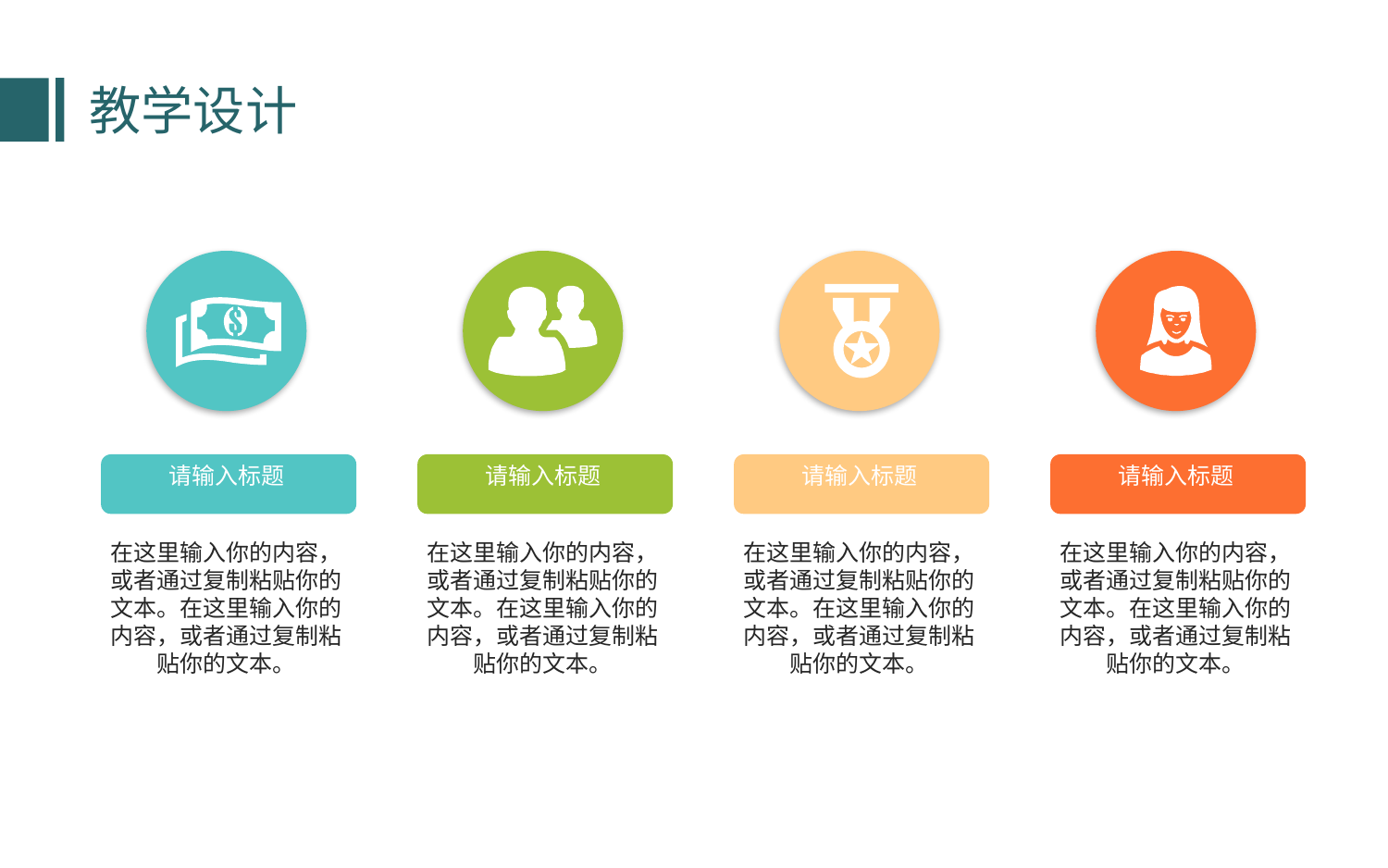

教学设计

请输入标题
请输入标题
请输入标题
请输入标题

在这里输入你的内容，或者通过复制粘贴你的文本。在这里输入你的内容，或者通过复制粘贴你的文本。

在这里输入你的内容，或者通过复制粘贴你的文本。在这里输入你的内容，或者通过复制粘贴你的文本。

在这里输入你的内容，或者通过复制粘贴你的文本。在这里输入你的内容，或者通过复制粘贴你的文本。

在这里输入你的内容，或者通过复制粘贴你的文本。在这里输入你的内容，或者通过复制粘贴你的文本。